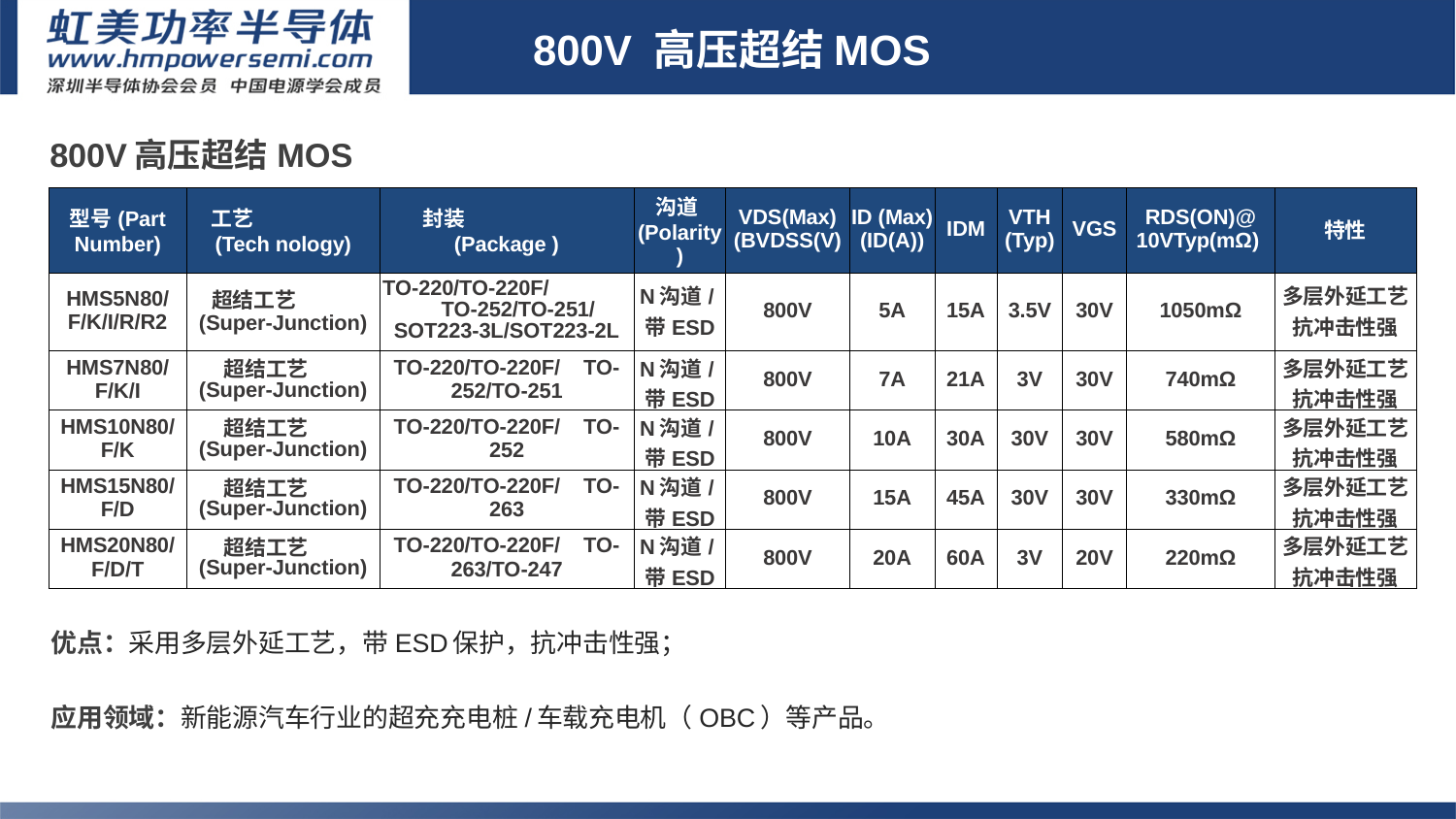

800V 高压超结MOS
| 800V高压超结MOS |  |  |  |  |  |  |  |  |  |  |
| --- | --- | --- | --- | --- | --- | --- | --- | --- | --- | --- |
| 型号(Part Number) | 工艺 (Tech nology) | 封装 (Package ) | 沟道(Polarity) | VDS(Max) (BVDSS(V) | ID (Max) (ID(A)) | IDM | VTH (Typ) | VGS | RDS(ON)@ 10VTyp(mΩ) | 特性 |
| HMS5N80/ F/K/I/R/R2 | 超结工艺 (Super-Junction) | TO-220/TO-220F/ TO-252/TO-251/ SOT223-3L/SOT223-2L | N沟道/ 带ESD | 800V | 5A | 15A | 3.5V | 30V | 1050mΩ | 多层外延工艺 抗冲击性强 |
| HMS7N80/ F/K/I | 超结工艺 (Super-Junction) | TO-220/TO-220F/ TO-252/TO-251 | N沟道/ 带ESD | 800V | 7A | 21A | 3V | 30V | 740mΩ | 多层外延工艺 抗冲击性强 |
| HMS10N80/F/K | 超结工艺 (Super-Junction) | TO-220/TO-220F/ TO-252 | N沟道/ 带ESD | 800V | 10A | 30A | 30V | 30V | 580mΩ | 多层外延工艺 抗冲击性强 |
| HMS15N80/F/D | 超结工艺 (Super-Junction) | TO-220/TO-220F/ TO-263 | N沟道/ 带ESD | 800V | 15A | 45A | 30V | 30V | 330mΩ | 多层外延工艺 抗冲击性强 |
| HMS20N80/F/D/T | 超结工艺 (Super-Junction) | TO-220/TO-220F/ TO-263/TO-247 | N沟道/ 带ESD | 800V | 20A | 60A | 3V | 20V | 220mΩ | 多层外延工艺 抗冲击性强 |
# 3-2
1.Sic二极管/GaN FET/IGBT单管
优点：采用多层外延工艺，带ESD保护，抗冲击性强；

应用领域：新能源汽车行业的超充充电桩/车载充电机（OBC）等产品。